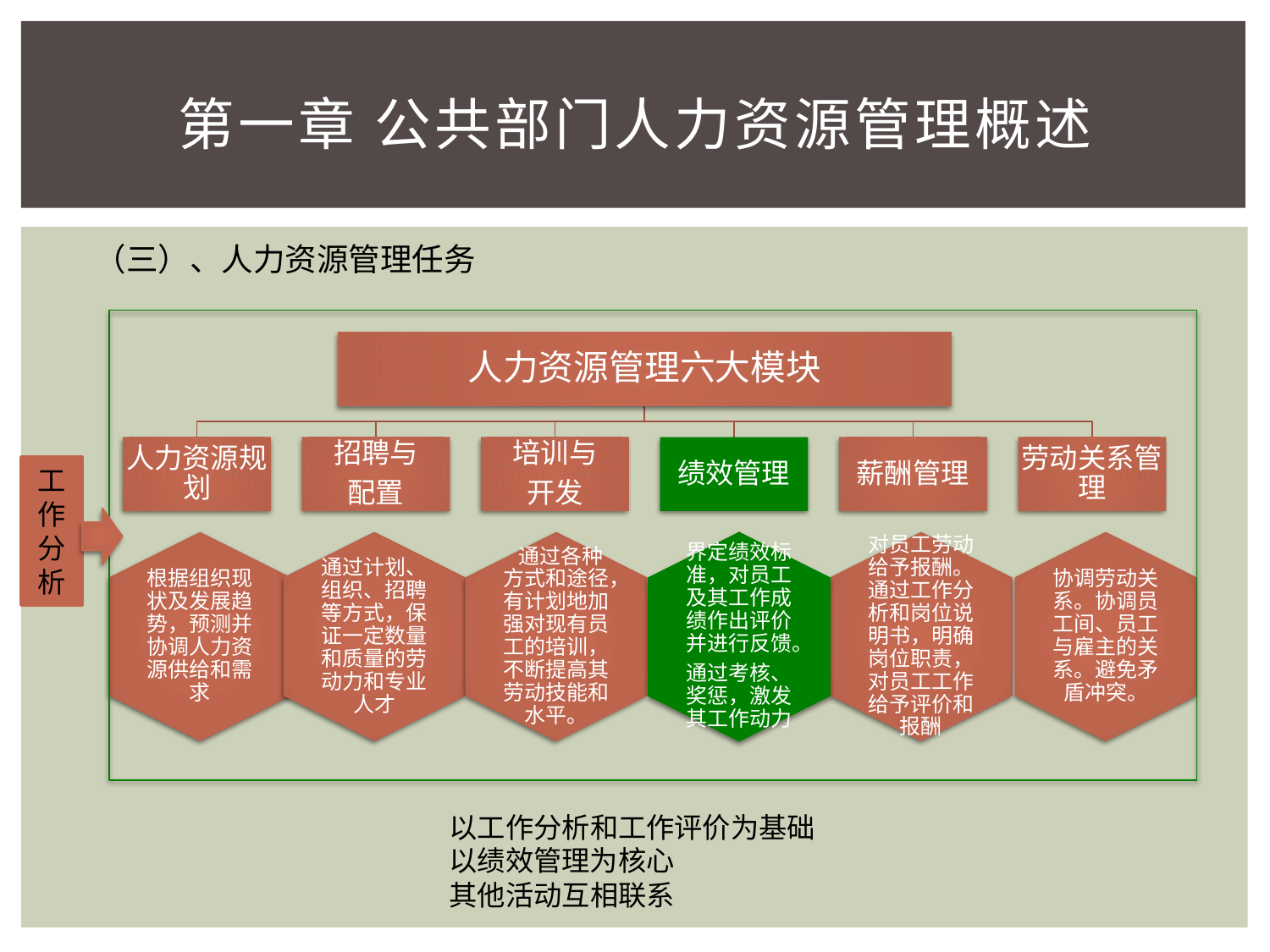

# 第一章 公共部门人力资源管理概述
（三）、人力资源管理任务
人力资源管理六大模块
人力资源规划
招聘与
配置
培训与
开发
绩效管理
薪酬管理
劳动关系管理

工
作
分
析

根据组织现状及发展趋势，预测并协调人力资源供给和需求

通过计划、组织、招聘等方式，保证一定数量和质量的劳动力和专业人才

 通过各种方式和途径，有计划地加强对现有员工的培训，不断提高其劳动技能和水平。

界定绩效标准，对员工及其工作成绩作出评价并进行反馈。
通过考核、奖惩，激发其工作动力

对员工劳动给予报酬。通过工作分析和岗位说明书，明确岗位职责，对员工工作给予评价和报酬

协调劳动关系。协调员工间、员工与雇主的关系。避免矛盾冲突。
以工作分析和工作评价为基础
以绩效管理为核心
其他活动互相联系
5